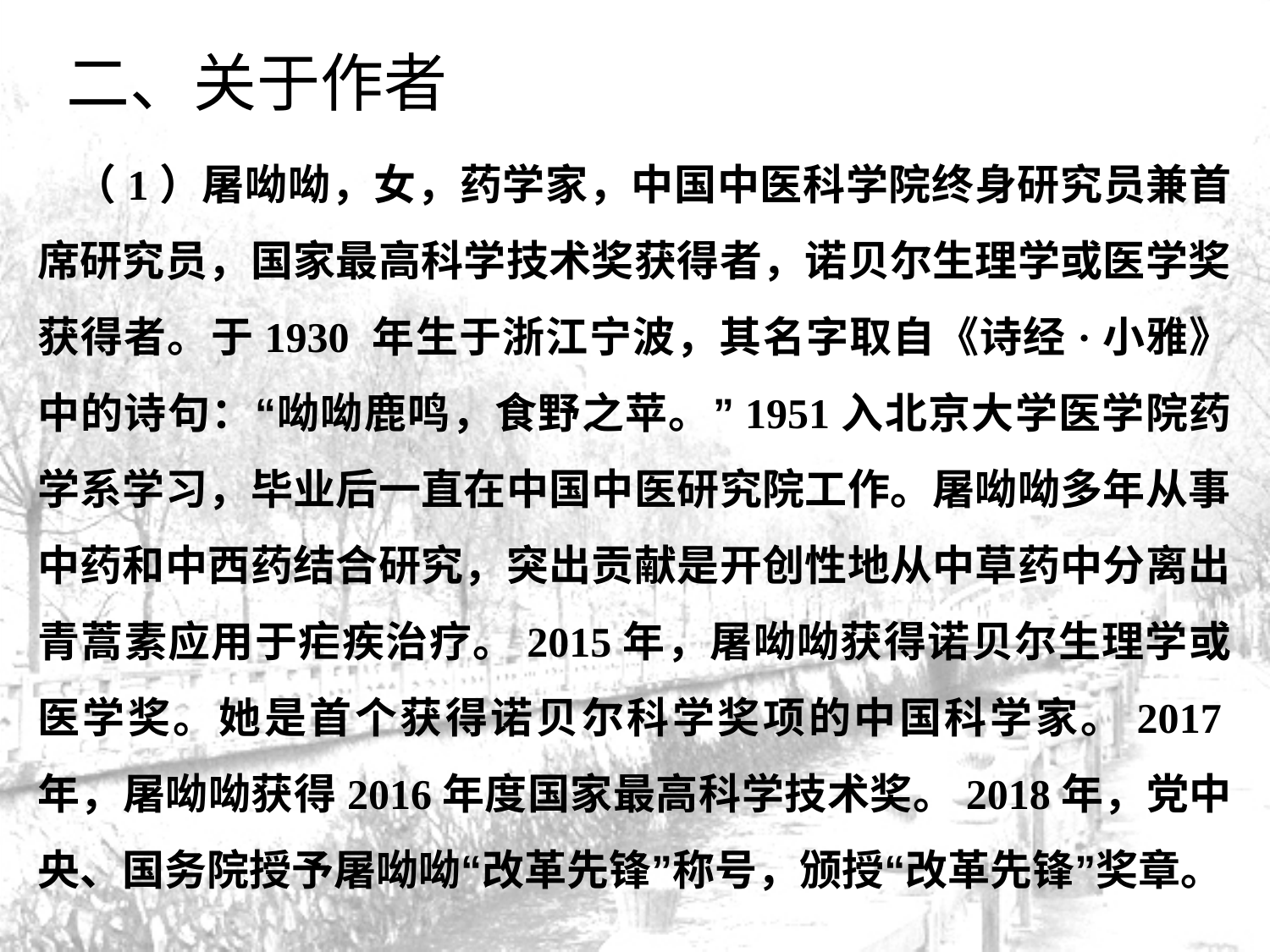

二、关于作者
（1）屠呦呦，女，药学家，中国中医科学院终身研究员兼首席研究员，国家最高科学技术奖获得者，诺贝尔生理学或医学奖获得者。于1930 年生于浙江宁波，其名字取自《诗经·小雅》中的诗句：“呦呦鹿鸣，食野之苹。”1951入北京大学医学院药学系学习，毕业后一直在中国中医研究院工作。屠呦呦多年从事中药和中西药结合研究，突出贡献是开创性地从中草药中分离出青蒿素应用于疟疾治疗。2015年，屠呦呦获得诺贝尔生理学或医学奖。她是首个获得诺贝尔科学奖项的中国科学家。2017年，屠呦呦获得2016年度国家最高科学技术奖。2018年，党中央、国务院授予屠呦呦“改革先锋”称号，颁授“改革先锋”奖章。